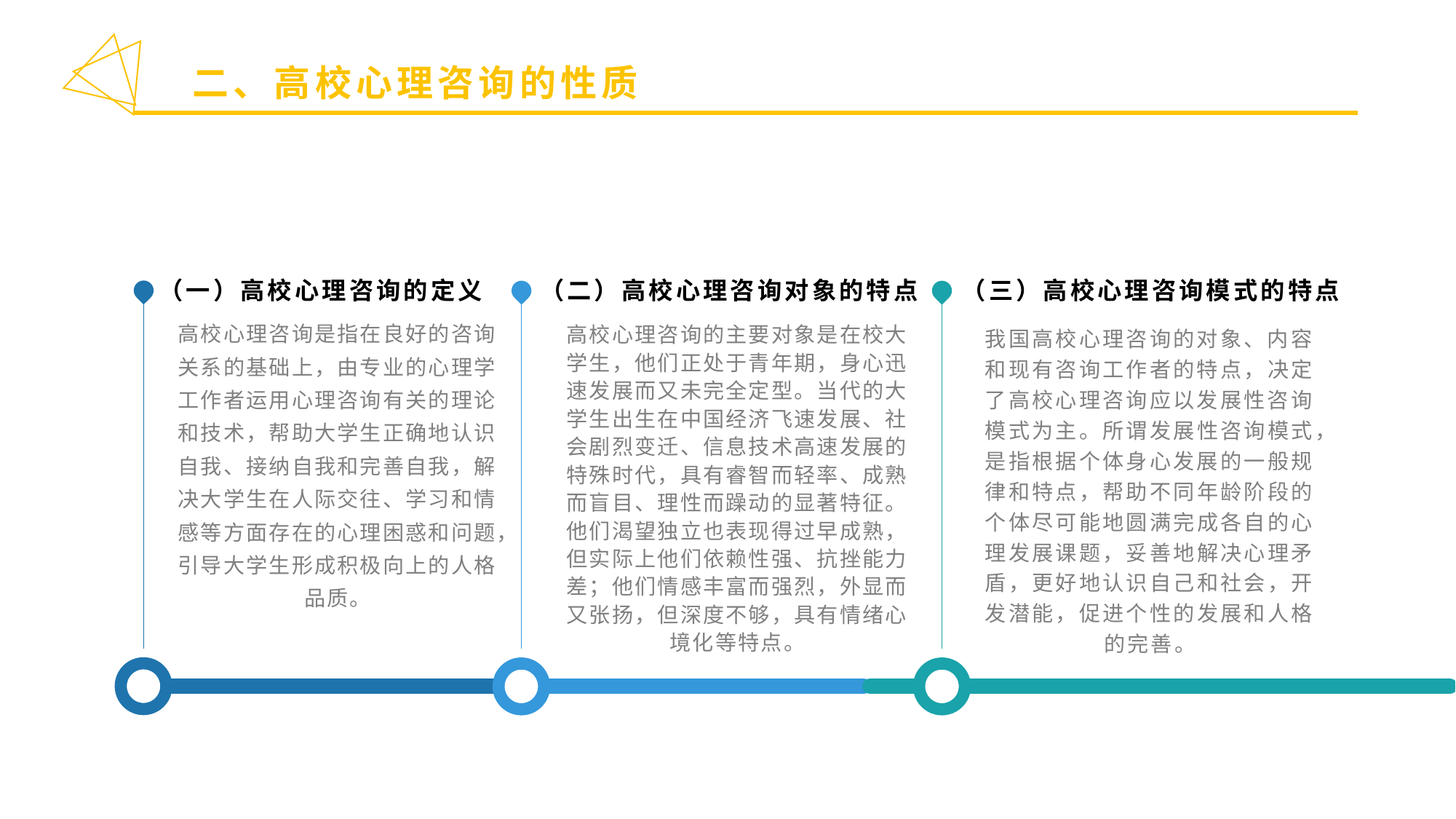

二、高校心理咨询的性质
（一）高校心理咨询的定义
（二）高校心理咨询对象的特点
（三）高校心理咨询模式的特点

高校心理咨询是指在良好的咨询关系的基础上，由专业的心理学工作者运用心理咨询有关的理论和技术，帮助大学生正确地认识自我、接纳自我和完善自我，解决大学生在人际交往、学习和情感等方面存在的心理困惑和问题，引导大学生形成积极向上的人格品质。
高校心理咨询的主要对象是在校大学生，他们正处于青年期，身心迅速发展而又未完全定型。当代的大学生出生在中国经济飞速发展、社会剧烈变迁、信息技术高速发展的特殊时代，具有睿智而轻率、成熟而盲目、理性而躁动的显著特征。他们渴望独立也表现得过早成熟，但实际上他们依赖性强、抗挫能力差；他们情感丰富而强烈，外显而又张扬，但深度不够，具有情绪心境化等特点。
我国高校心理咨询的对象、内容和现有咨询工作者的特点，决定了高校心理咨询应以发展性咨询模式为主。所谓发展性咨询模式，是指根据个体身心发展的一般规律和特点，帮助不同年龄阶段的个体尽可能地圆满完成各自的心理发展课题，妥善地解决心理矛盾，更好地认识自己和社会，开发潜能，促进个性的发展和人格的完善。